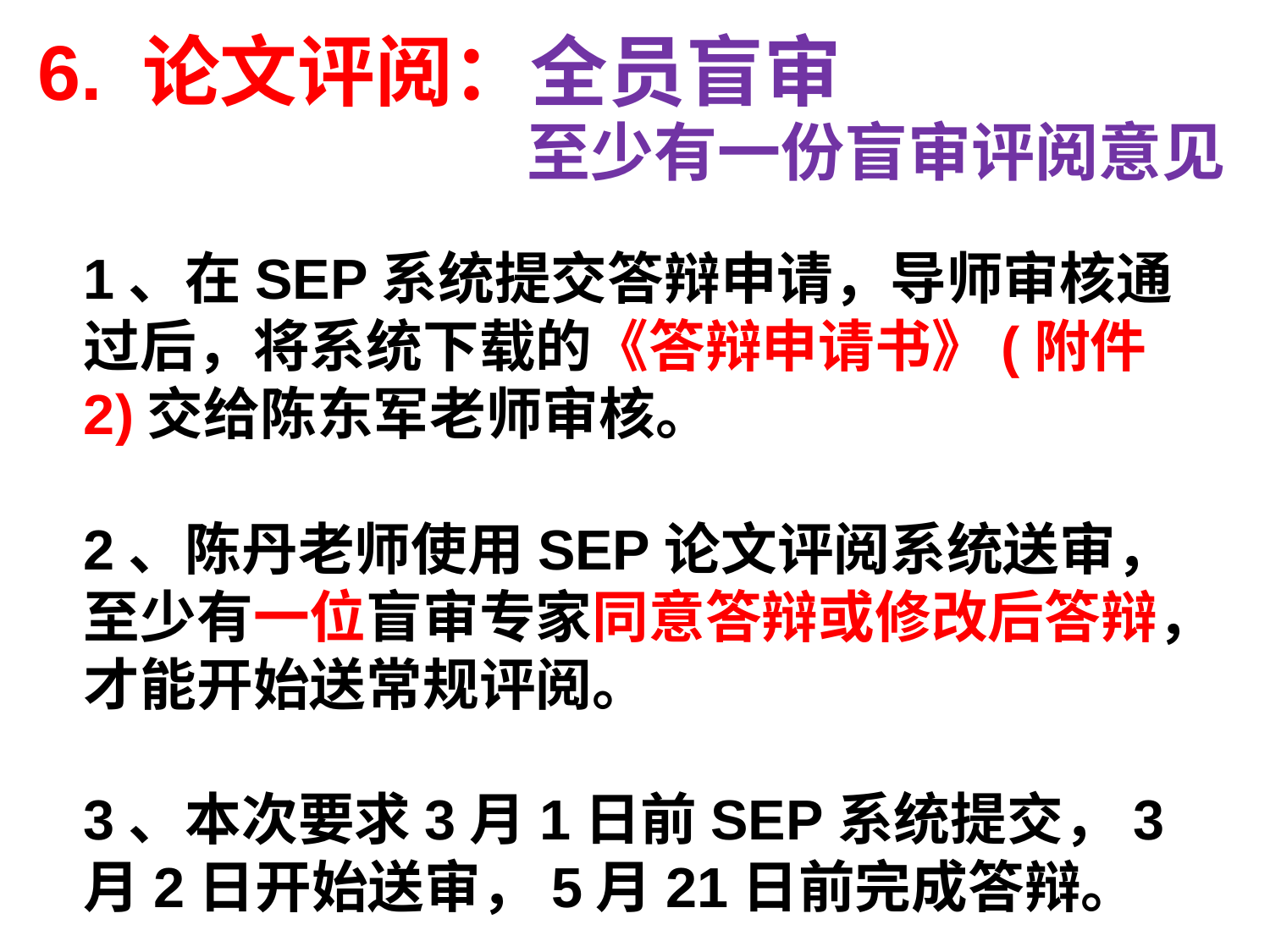

6. 论文评阅：全员盲审
至少有一份盲审评阅意见
1、在SEP系统提交答辩申请，导师审核通过后，将系统下载的《答辩申请书》(附件2)交给陈东军老师审核。

2、陈丹老师使用SEP论文评阅系统送审，至少有一位盲审专家同意答辩或修改后答辩，才能开始送常规评阅。

3、本次要求3月1日前SEP系统提交，3月2日开始送审，5月21日前完成答辩。